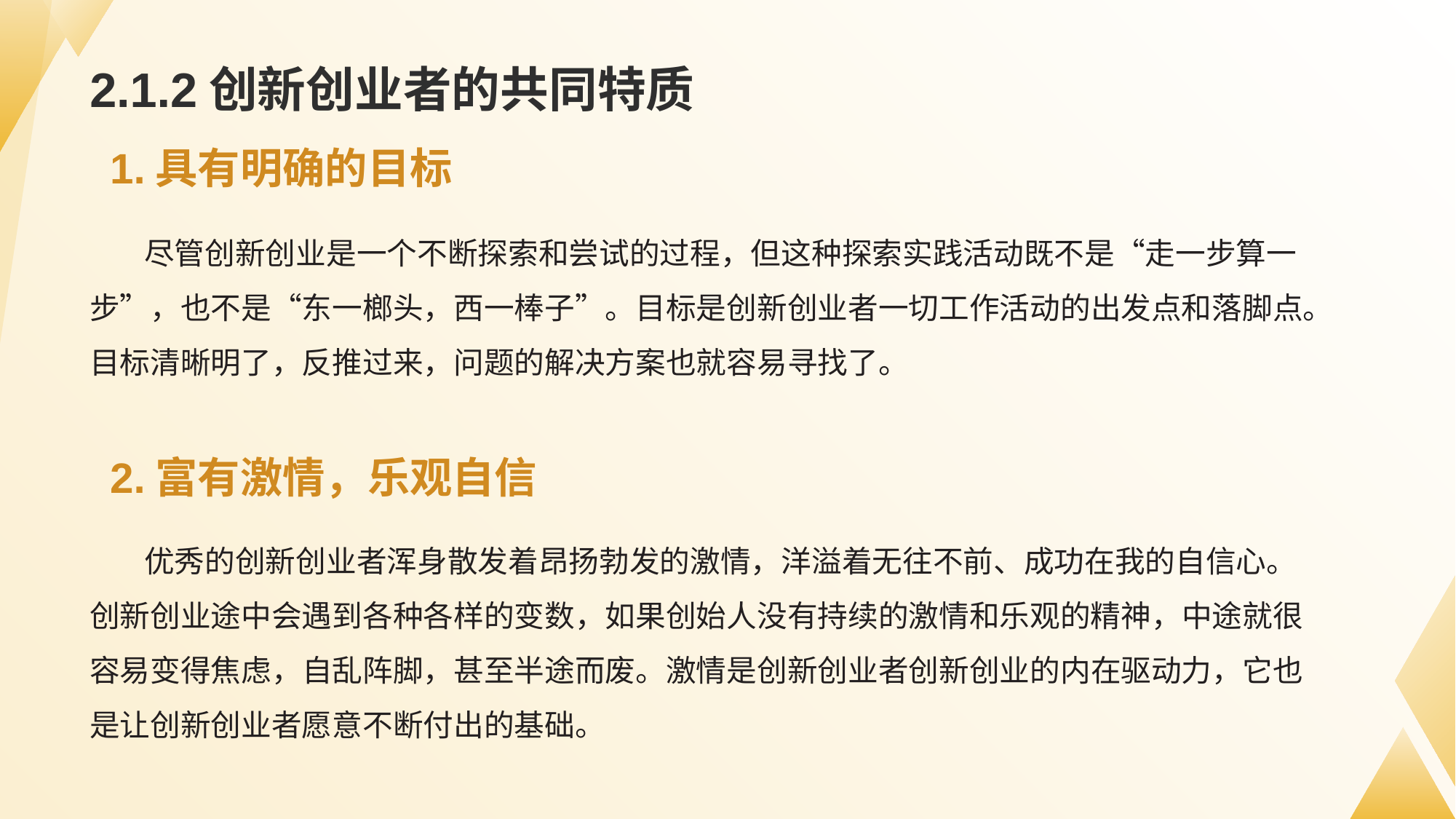

# 2.1.2创新创业者的共同特质
1.具有明确的目标
尽管创新创业是一个不断探索和尝试的过程，但这种探索实践活动既不是“走一步算一步”，也不是“东一榔头，西一棒子”。目标是创新创业者一切工作活动的出发点和落脚点。目标清晰明了，反推过来，问题的解决方案也就容易寻找了。
2.富有激情，乐观自信
优秀的创新创业者浑身散发着昂扬勃发的激情，洋溢着无往不前、成功在我的自信心。创新创业途中会遇到各种各样的变数，如果创始人没有持续的激情和乐观的精神，中途就很容易变得焦虑，自乱阵脚，甚至半途而废。激情是创新创业者创新创业的内在驱动力，它也是让创新创业者愿意不断付出的基础。